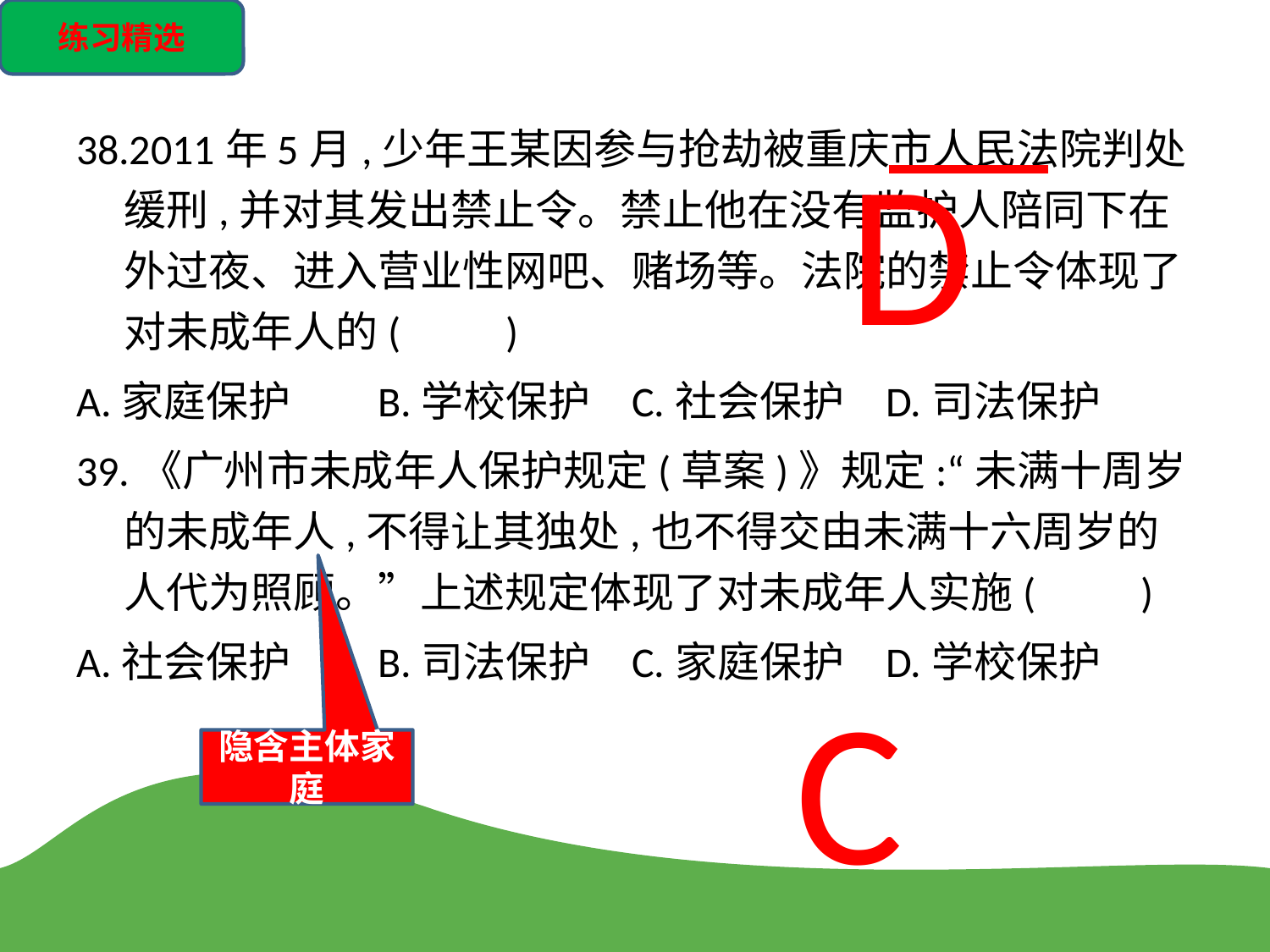

练习精选
38.2011年5月,少年王某因参与抢劫被重庆市人民法院判处缓刑,并对其发出禁止令。禁止他在没有监护人陪同下在外过夜、进入营业性网吧、赌场等。法院的禁止令体现了对未成年人的(　　)
A.家庭保护	B.学校保护	C.社会保护	D.司法保护
39.《广州市未成年人保护规定(草案)》规定:“未满十周岁的未成年人,不得让其独处,也不得交由未满十六周岁的人代为照顾。”上述规定体现了对未成年人实施(　　)
A.社会保护	B.司法保护	C.家庭保护	D.学校保护

D
C
隐含主体家庭